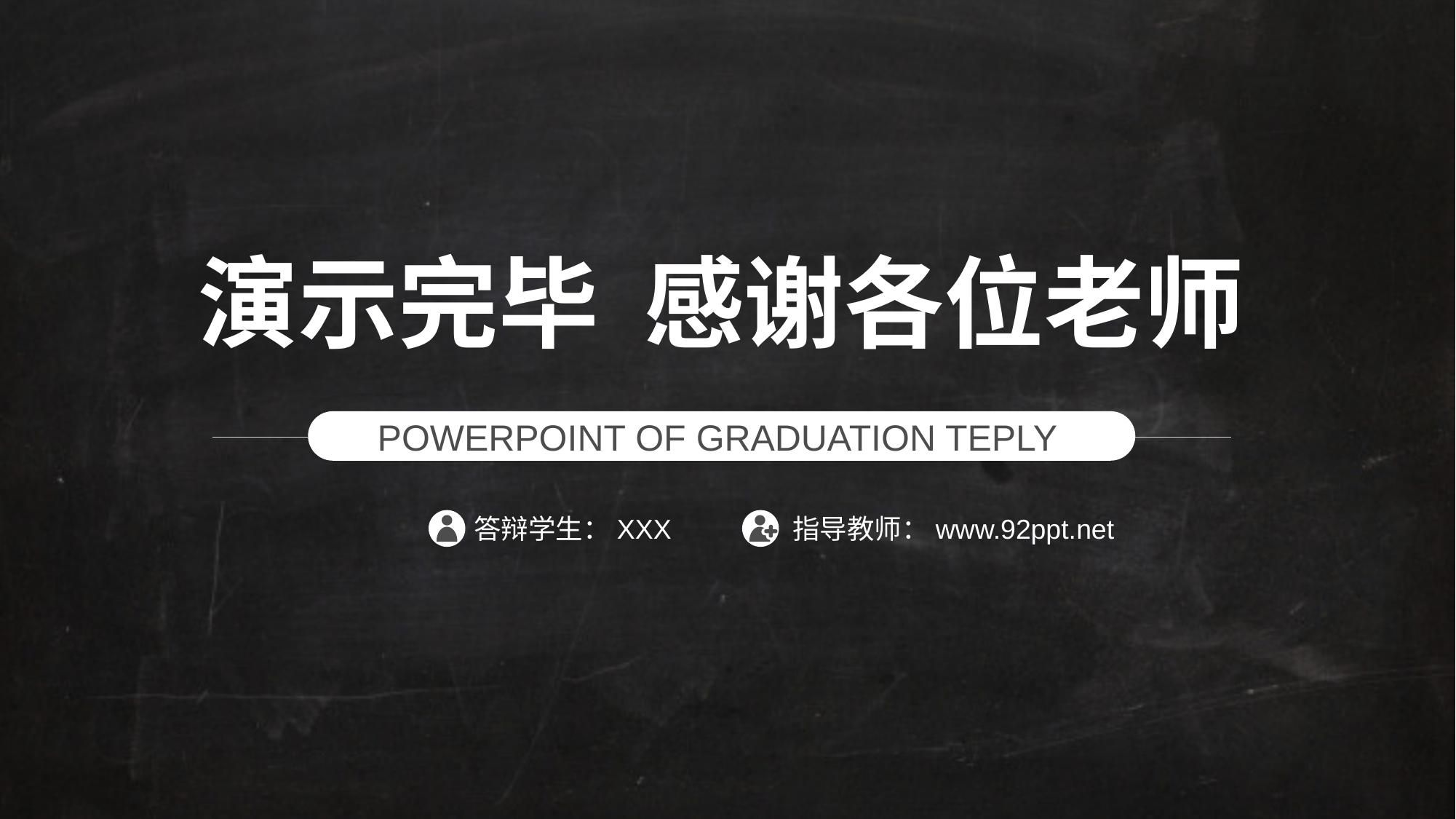

演示完毕  感谢各位老师
POWERPOINT OF GRADUATION TEPLY

答辩学生：XXX
指导教师：www.92ppt.net